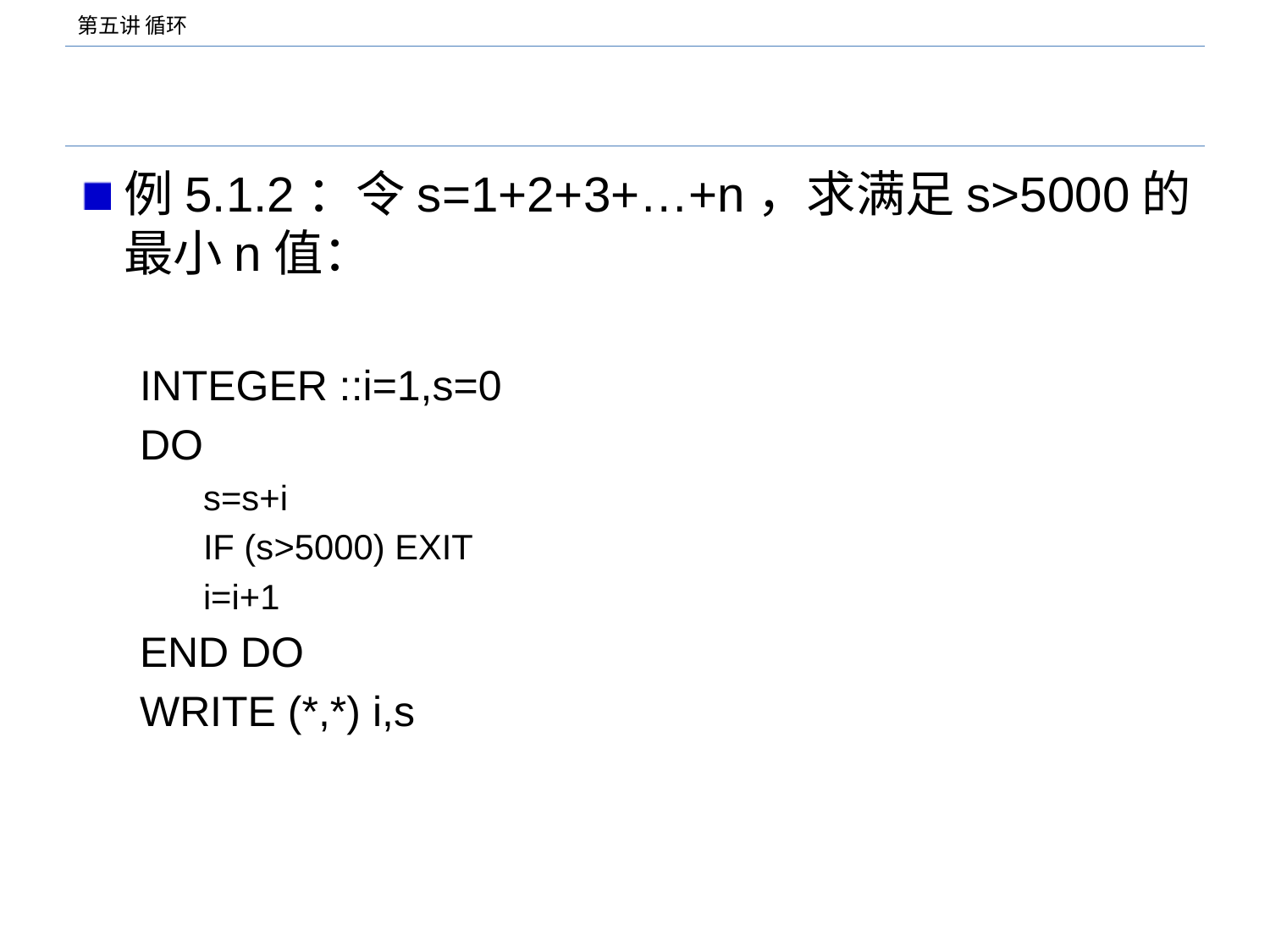

#
例5.1.2：令s=1+2+3+…+n，求满足s>5000的最小n值：

INTEGER ::i=1,s=0
DO
s=s+i
IF (s>5000) EXIT
i=i+1
END DO
WRITE (*,*) i,s